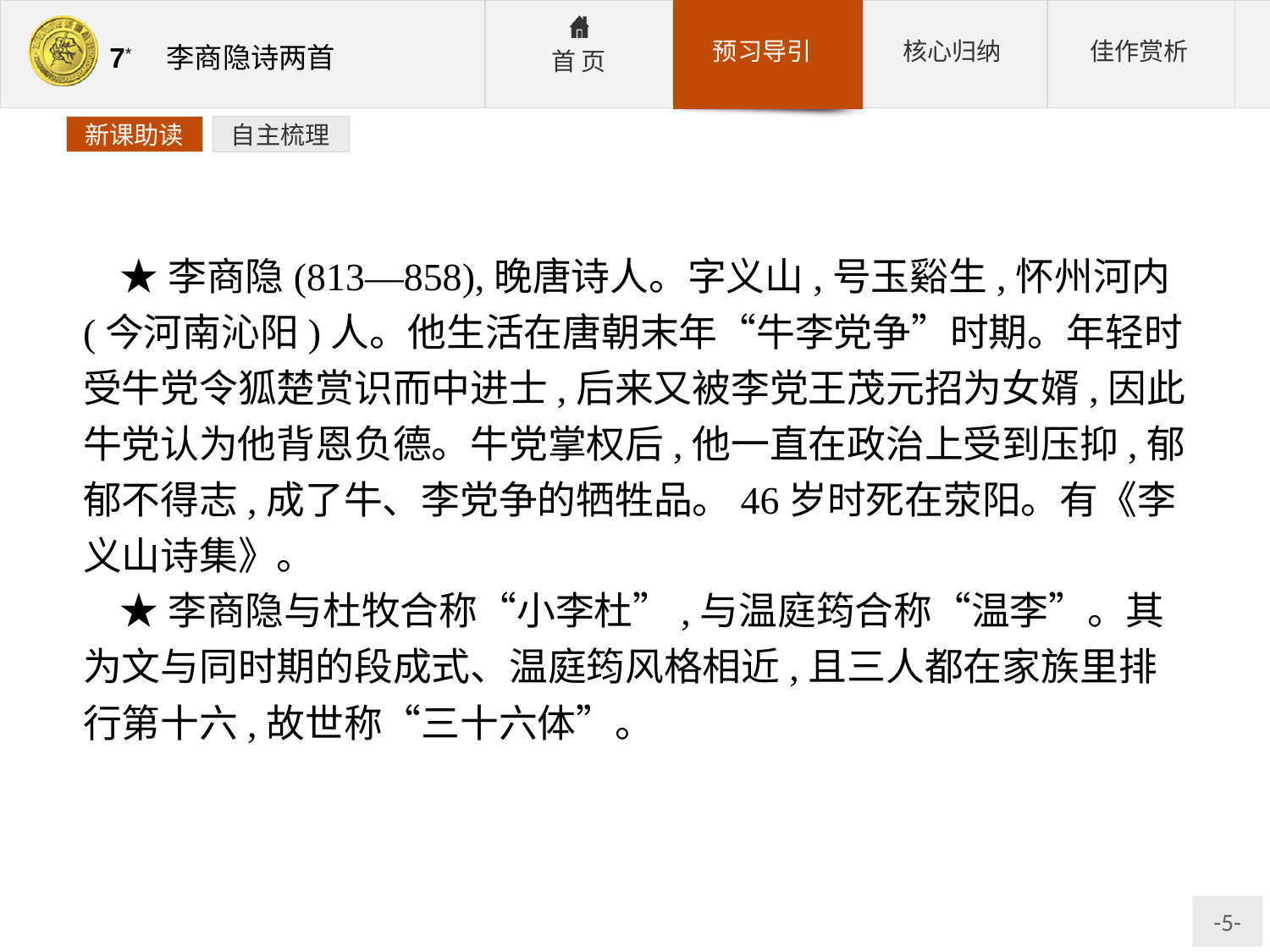

新课助读
自主梳理
★李商隐(813—858),晚唐诗人。字义山,号玉谿生,怀州河内(今河南沁阳)人。他生活在唐朝末年“牛李党争”时期。年轻时受牛党令狐楚赏识而中进士,后来又被李党王茂元招为女婿,因此牛党认为他背恩负德。牛党掌权后,他一直在政治上受到压抑,郁郁不得志,成了牛、李党争的牺牲品。46岁时死在荥阳。有《李义山诗集》。
★李商隐与杜牧合称“小李杜”,与温庭筠合称“温李”。其为文与同时期的段成式、温庭筠风格相近,且三人都在家族里排行第十六,故世称“三十六体”。